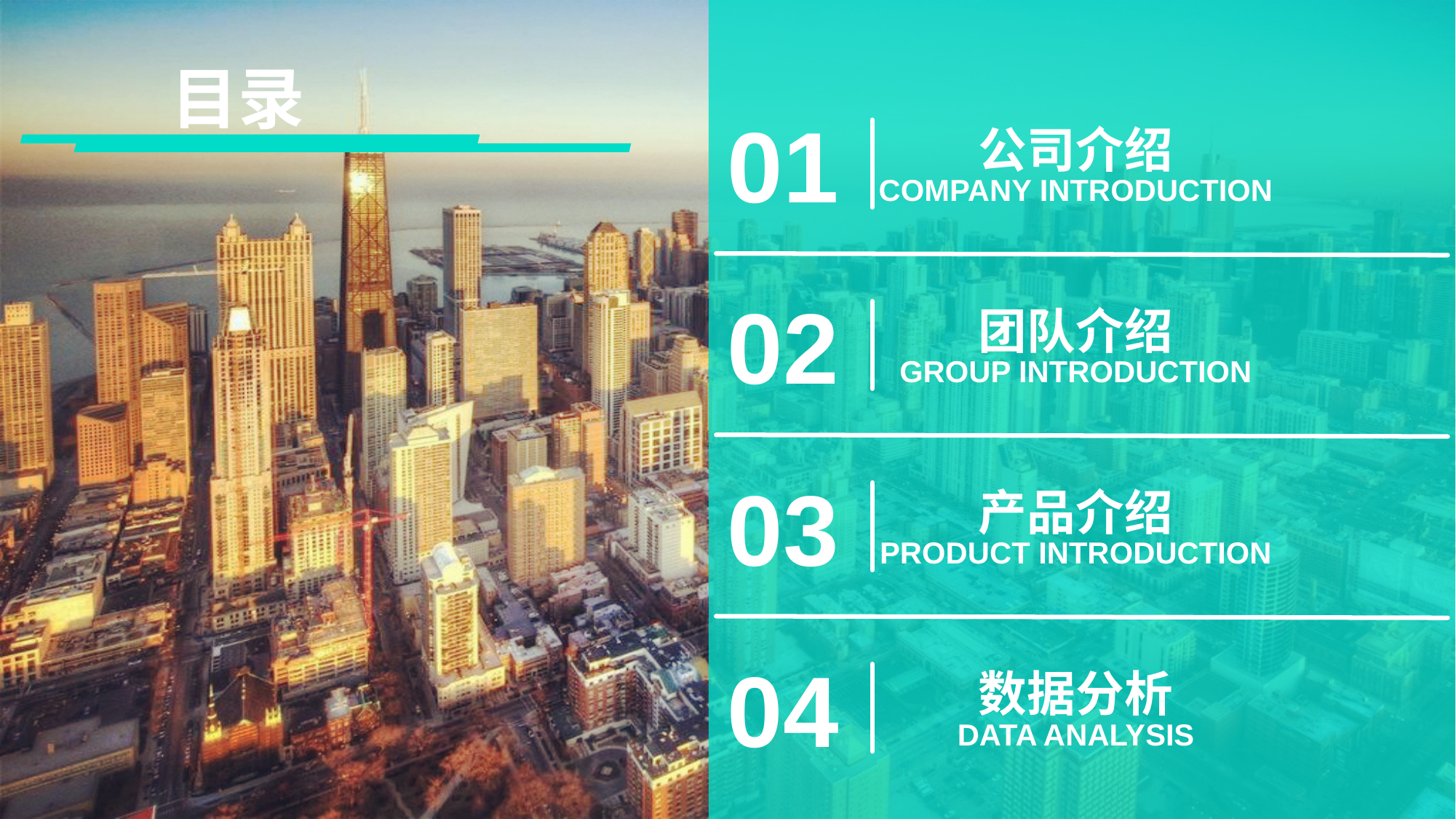

目录
01
公司介绍
COMPANY INTRODUCTION

02
团队介绍
GROUP INTRODUCTION
03
产品介绍
PRODUCT INTRODUCTION
04
数据分析
DATA ANALYSIS